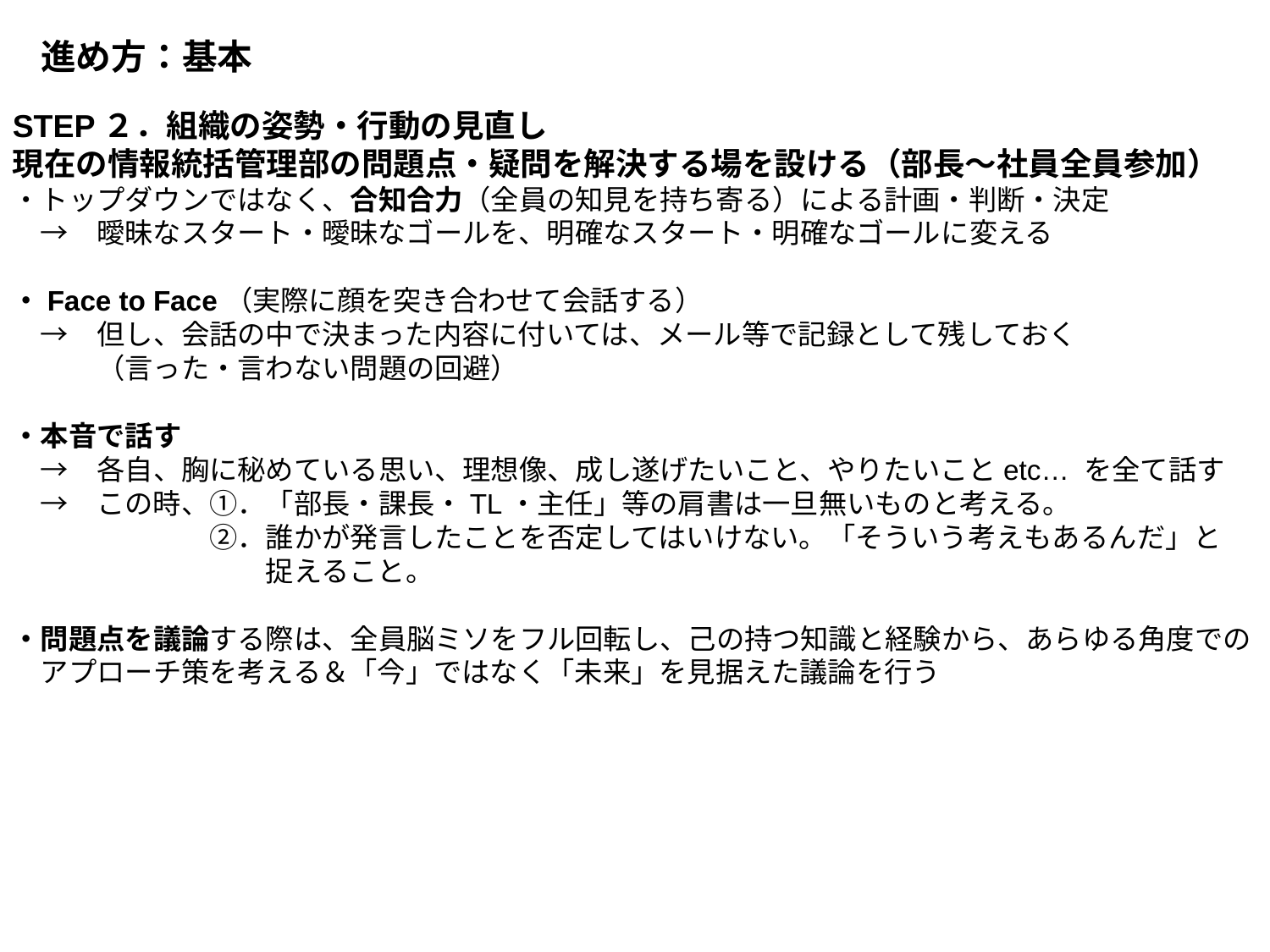

進め方：基本
STEP２．組織の姿勢・行動の見直し
現在の情報統括管理部の問題点・疑問を解決する場を設ける（部長～社員全員参加）
・トップダウンではなく、合知合力（全員の知見を持ち寄る）による計画・判断・決定
　→　曖昧なスタート・曖昧なゴールを、明確なスタート・明確なゴールに変える

・Face to Face（実際に顔を突き合わせて会話する）
　→　但し、会話の中で決まった内容に付いては、メール等で記録として残しておく
　　　（言った・言わない問題の回避）

・本音で話す
　→　各自、胸に秘めている思い、理想像、成し遂げたいこと、やりたいことetc… を全て話す
　→　この時、①．「部長・課長・TL・主任」等の肩書は一旦無いものと考える。
　　　　　　　②．誰かが発言したことを否定してはいけない。「そういう考えもあるんだ」と
　　　　　　　　　捉えること。

・問題点を議論する際は、全員脳ミソをフル回転し、己の持つ知識と経験から、あらゆる角度での
　アプローチ策を考える＆「今」ではなく「未来」を見据えた議論を行う